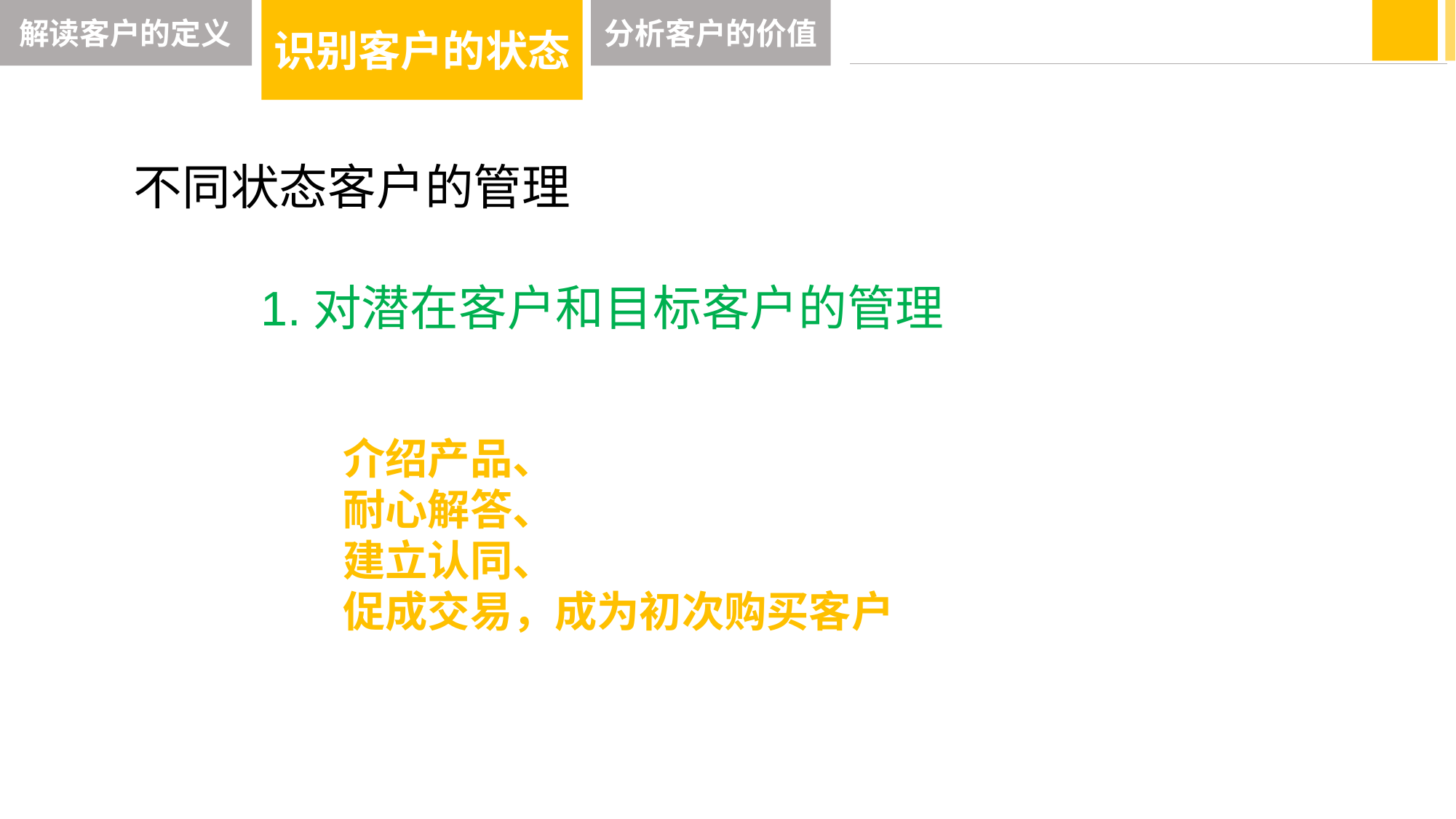

解读客户的定义
识别客户的状态
分析客户的价值

不同状态客户的管理
1.对潜在客户和目标客户的管理

介绍产品、
耐心解答、
建立认同、
促成交易，成为初次购买客户